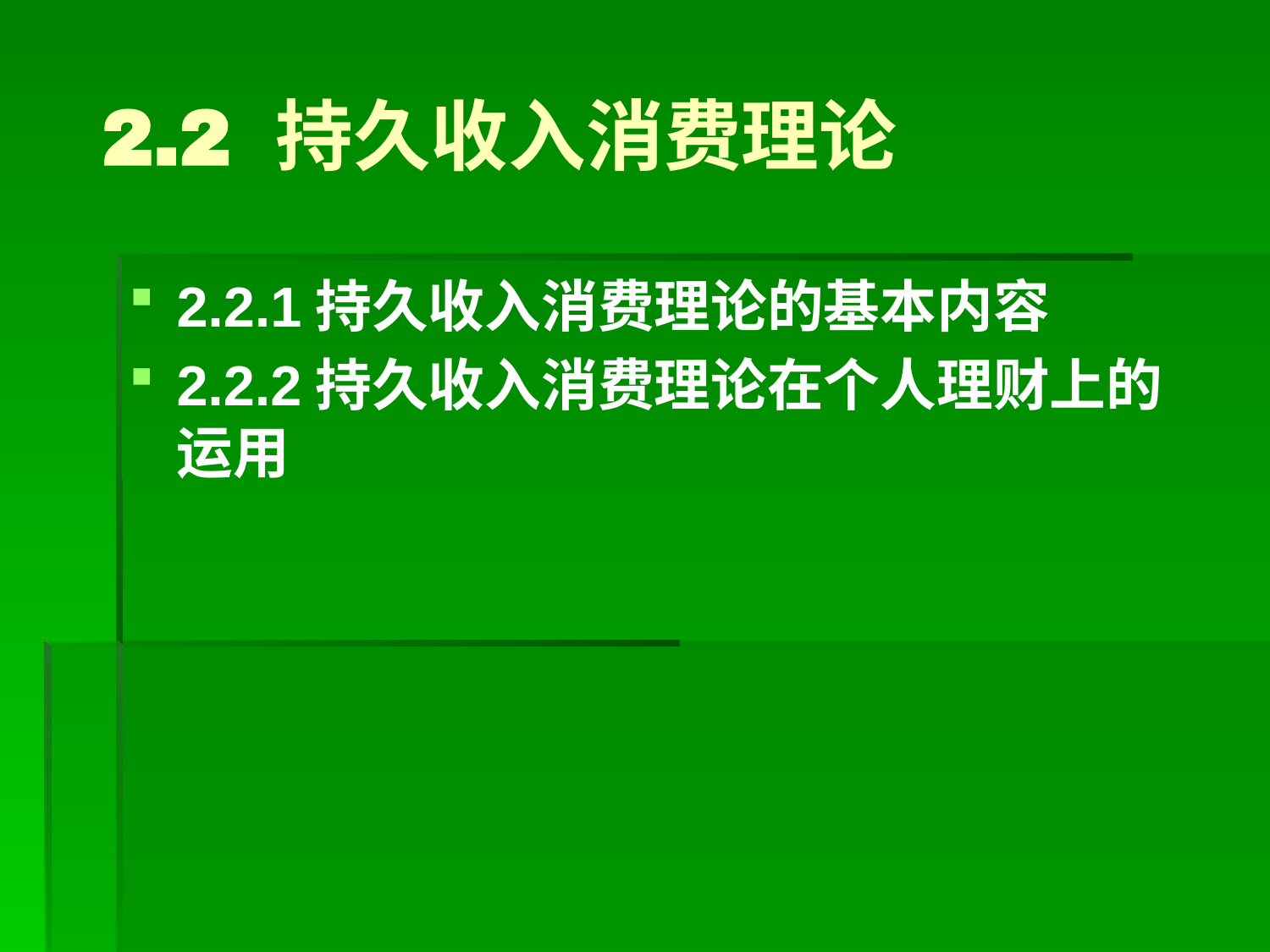

# 2.2 持久收入消费理论
2.2.1持久收入消费理论的基本内容
2.2.2持久收入消费理论在个人理财上的运用